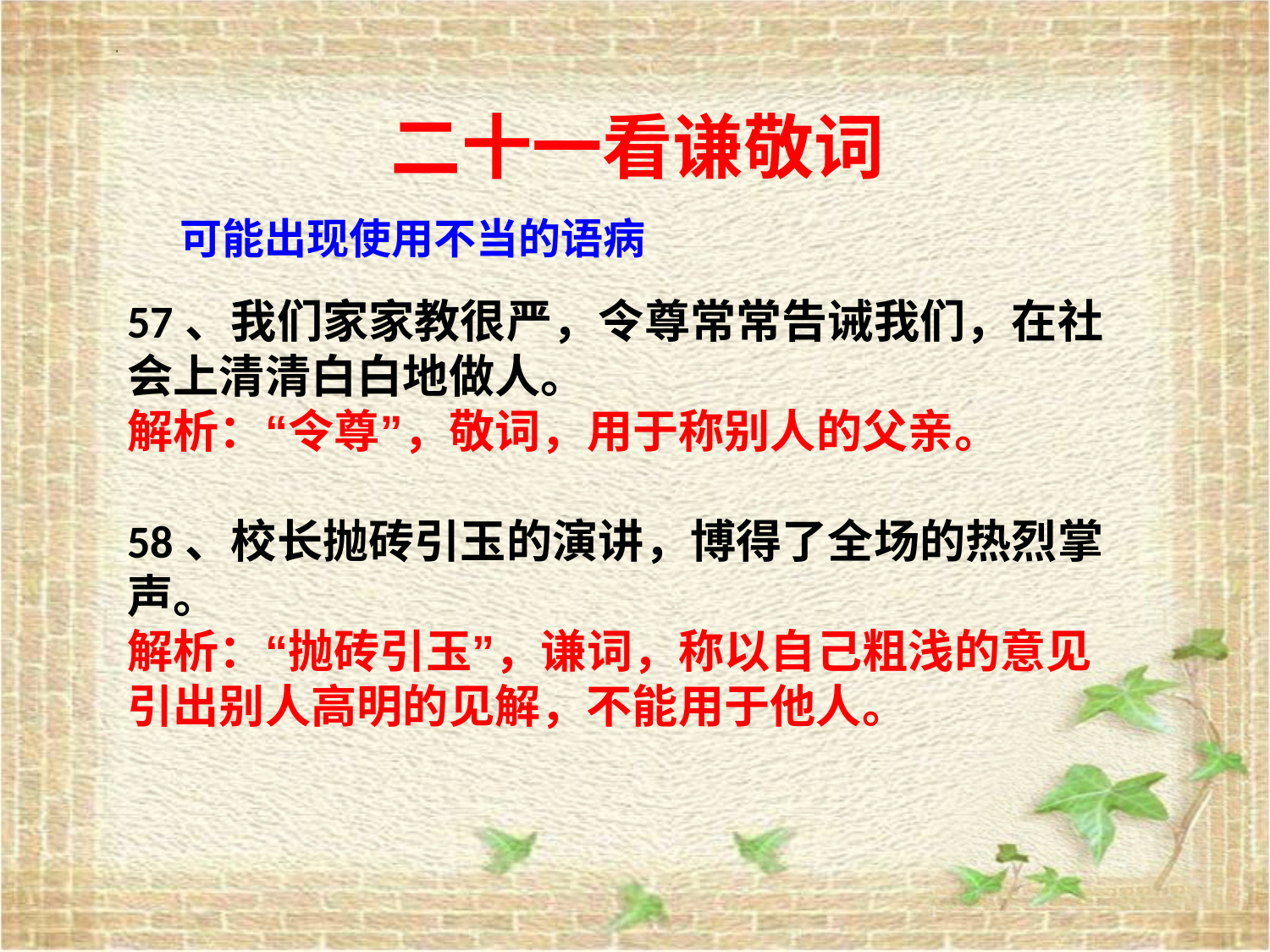

二十一看谦敬词
可能出现使用不当的语病
57、我们家家教很严，令尊常常告诫我们，在社会上清清白白地做人。
解析：“令尊”，敬词，用于称别人的父亲。

58、校长抛砖引玉的演讲，博得了全场的热烈掌声。
解析：“抛砖引玉”，谦词，称以自己粗浅的意见引出别人高明的见解，不能用于他人。